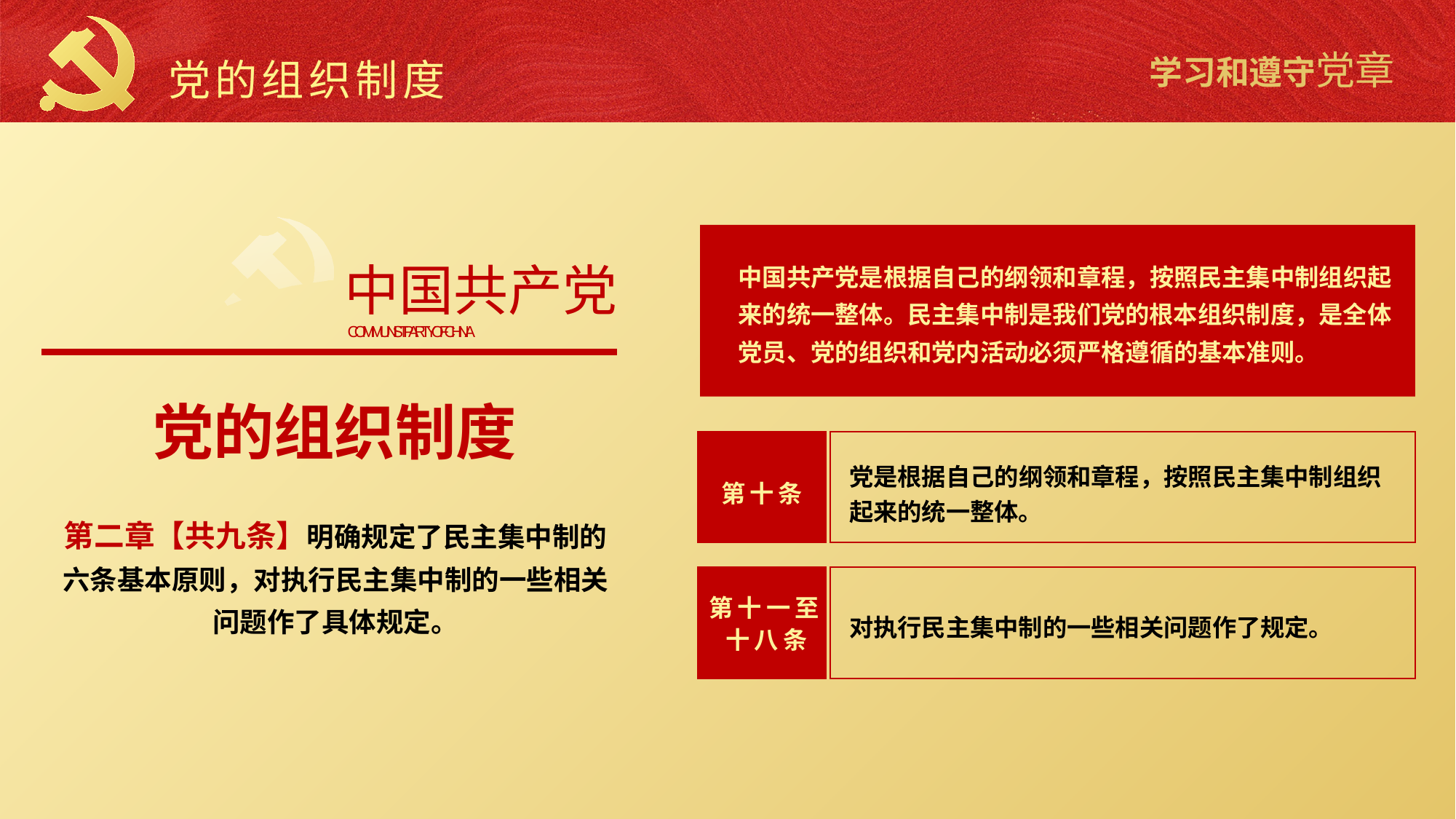

党的组织制度

中国共产党
COMMUNIST PARTY OF CHINA

中国共产党是根据自己的纲领和章程，按照民主集中制组织起来的统一整体。民主集中制是我们党的根本组织制度，是全体党员、党的组织和党内活动必须严格遵循的基本准则。
党的组织制度

党是根据自己的纲领和章程，按照民主集中制组织起来的统一整体。
第十条
第二章【共九条】明确规定了民主集中制的六条基本原则，对执行民主集中制的一些相关问题作了具体规定。

第十一至十八条
对执行民主集中制的一些相关问题作了规定。